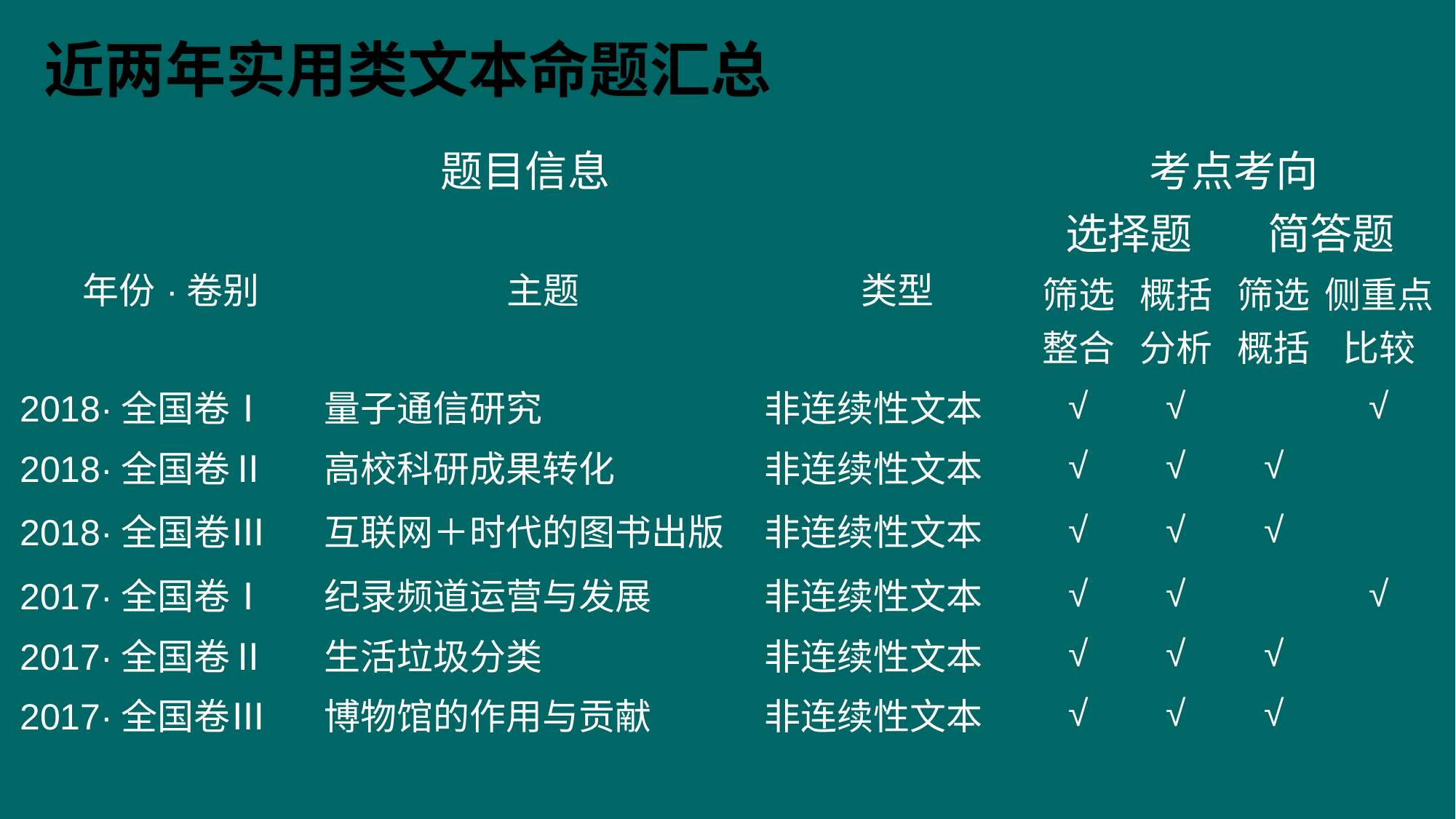

近两年实用类文本命题汇总
| 题目信息 |  |  | 考点考向 |  |  |  |
| --- | --- | --- | --- | --- | --- | --- |
| 年份·卷别 | 主题 | 类型 | 选择题 |  | 简答题 |  |
|  |  |  | 筛选整合 | 概括分析 | 筛选概括 | 侧重点比较 |
| 2018·全国卷Ⅰ | 量子通信研究 | 非连续性文本 | √ | √ |  | √ |
| 2018·全国卷Ⅱ | 高校科研成果转化 | 非连续性文本 | √ | √ | √ |  |
| 2018·全国卷Ⅲ | 互联网＋时代的图书出版 | 非连续性文本 | √ | √ | √ |  |
| 2017·全国卷Ⅰ | 纪录频道运营与发展 | 非连续性文本 | √ | √ |  | √ |
| 2017·全国卷Ⅱ | 生活垃圾分类 | 非连续性文本 | √ | √ | √ |  |
| 2017·全国卷Ⅲ | 博物馆的作用与贡献 | 非连续性文本 | √ | √ | √ |  |